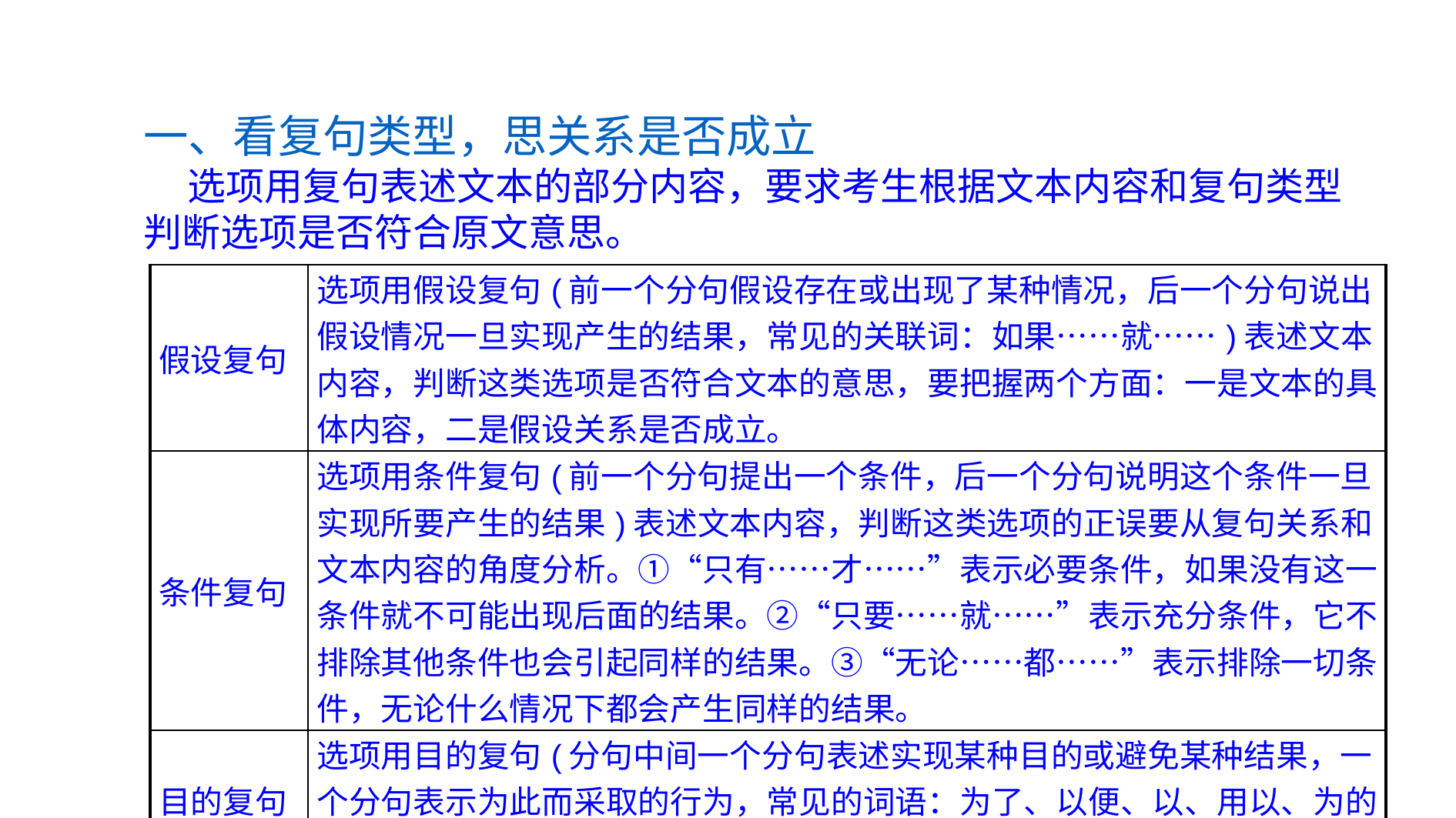

一、看复句类型，思关系是否成立
    选项用复句表述文本的部分内容，要求考生根据文本内容和复句类型判断选项是否符合原文意思。
| 假设复句 | 选项用假设复句(前一个分句假设存在或出现了某种情况，后一个分句说出假设情况一旦实现产生的结果，常见的关联词：如果……就……)表述文本内容，判断这类选项是否符合文本的意思，要把握两个方面：一是文本的具体内容，二是假设关系是否成立。 |
| --- | --- |
| 条件复句 | 选项用条件复句(前一个分句提出一个条件，后一个分句说明这个条件一旦实现所要产生的结果)表述文本内容，判断这类选项的正误要从复句关系和文本内容的角度分析。①“只有……才……”表示必要条件，如果没有这一条件就不可能出现后面的结果。②“只要……就……”表示充分条件，它不排除其他条件也会引起同样的结果。③“无论……都……”表示排除一切条件，无论什么情况下都会产生同样的结果。 |
| 目的复句 | 选项用目的复句(分句中间一个分句表述实现某种目的或避免某种结果，一个分句表示为此而采取的行为，常见的词语：为了、以便、以、用以、为的是、以免、省得)表述文本内容。 |